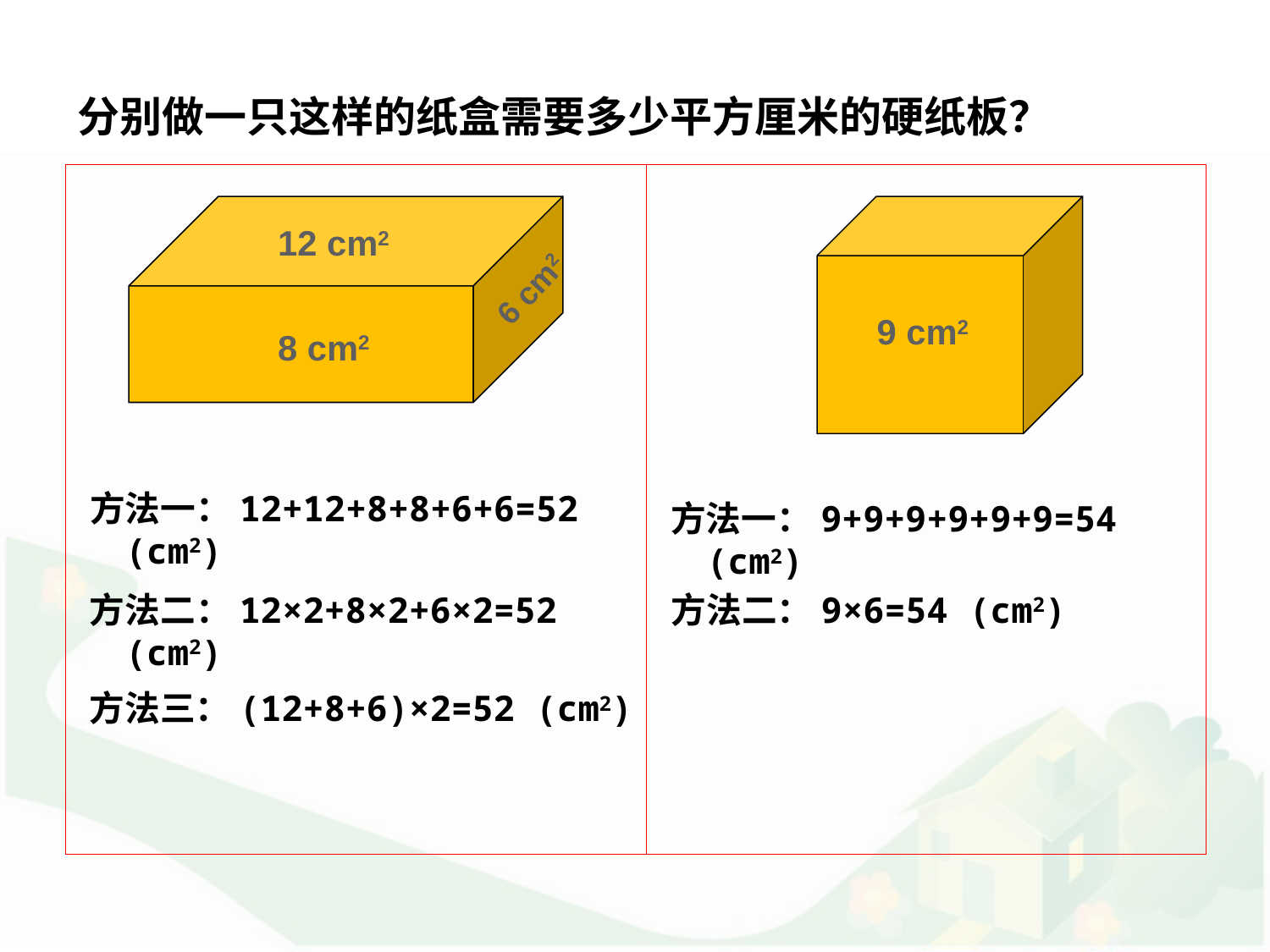

# 分别做一只这样的纸盒需要多少平方厘米的硬纸板？

9 cm2
12 cm2
6 cm2
8 cm2
方法一：12+12+8+8+6+6=52 (cm2)
方法一：9+9+9+9+9+9=54 (cm2)
方法二：12×2+8×2+6×2=52 (cm2)
方法二：9×6=54 (cm2)
方法三：(12+8+6)×2=52 (cm2)